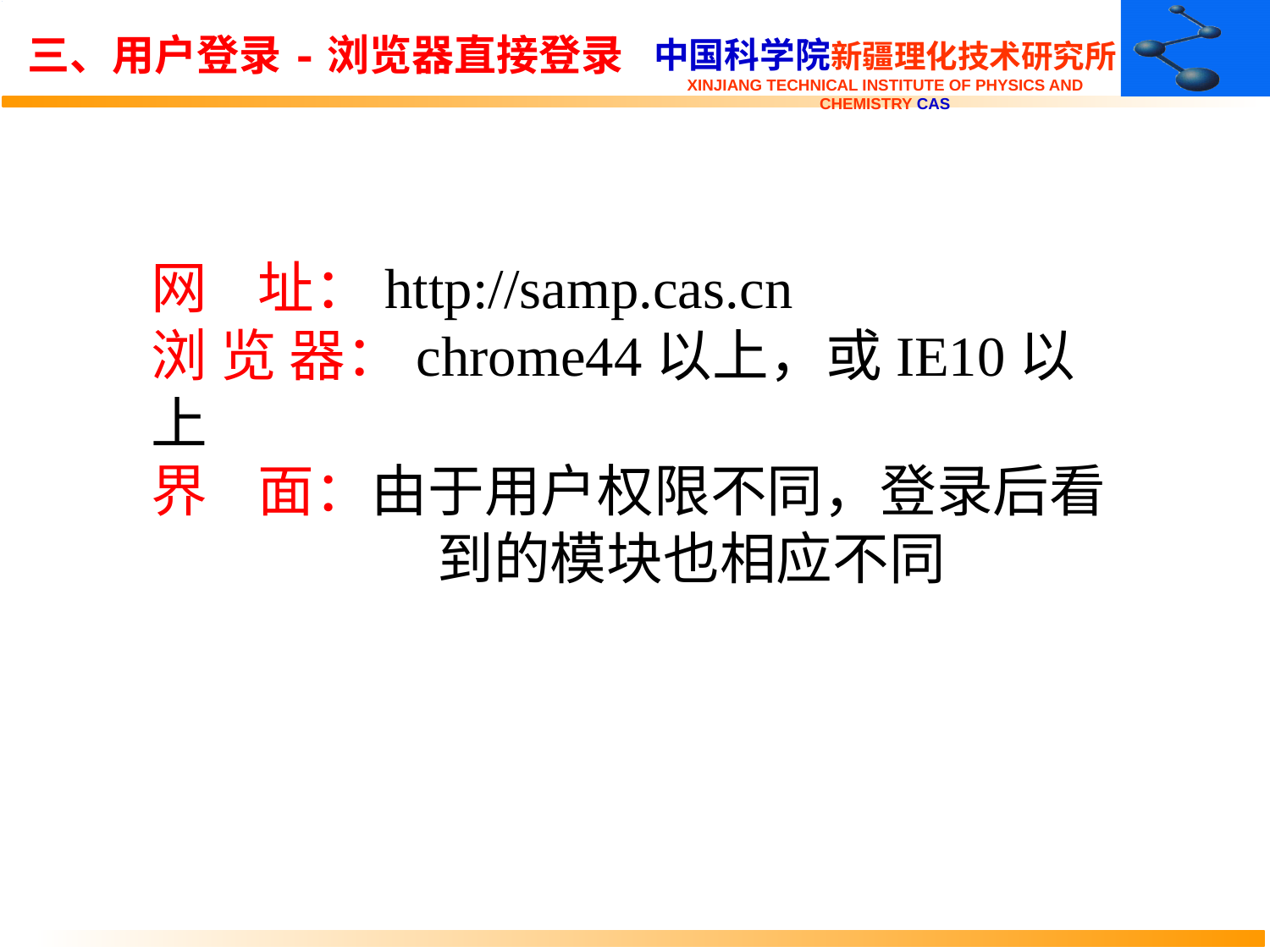

三、用户登录-浏览器直接登录
网    址：http://samp.cas.cn
浏 览 器：chrome44以上，或IE10以上
界    面：由于用户权限不同，登录后看到的模块也相应不同

12